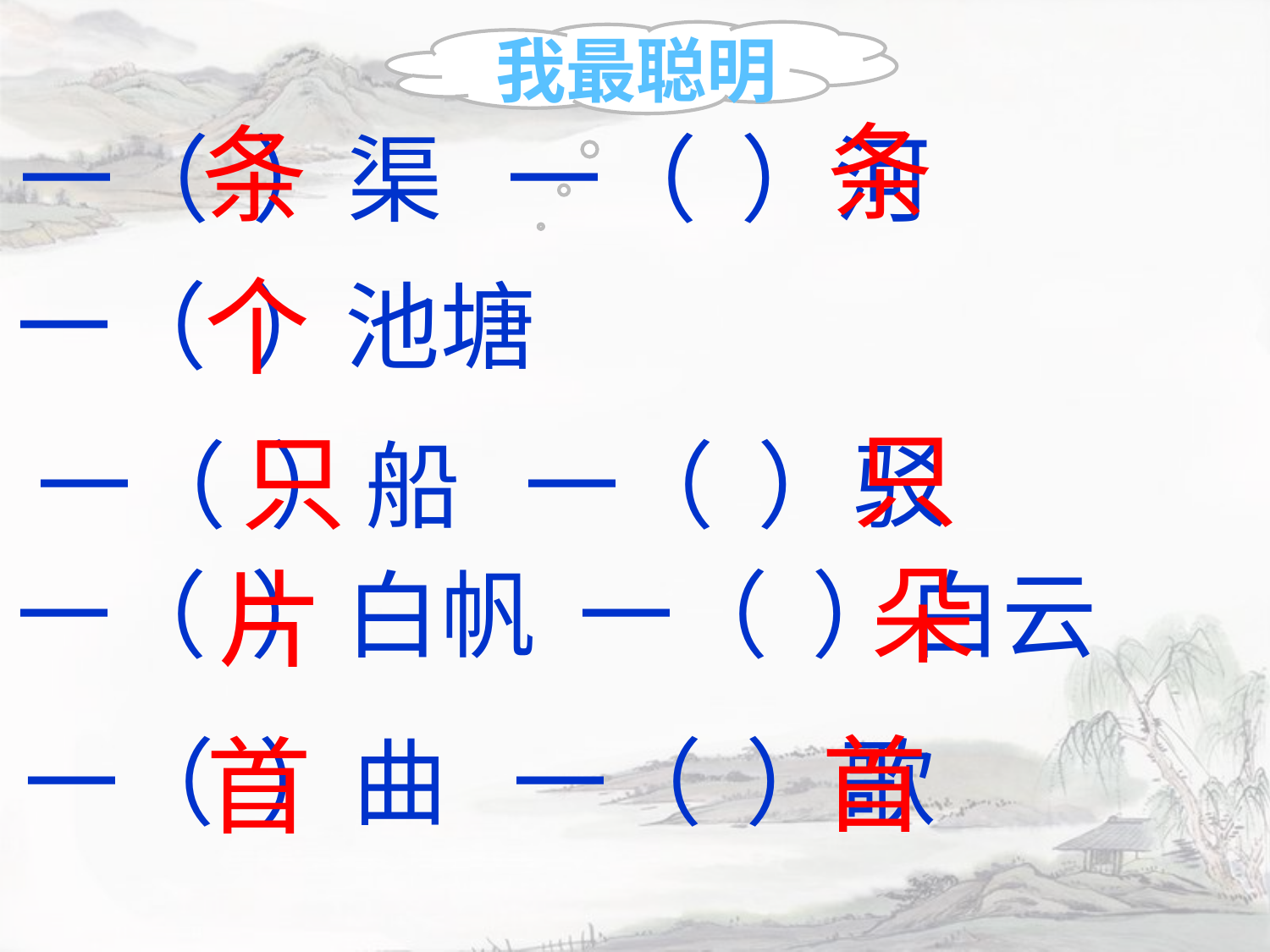

我最聪明

条
条
一（  ）渠   一（  ）河
个
一（  ）池塘
只
只
一（  ）船   一（  ）驳
朵
片
一（  ）白帆  一（  ）白云

首
首
一（  ）曲   一（  ）歌